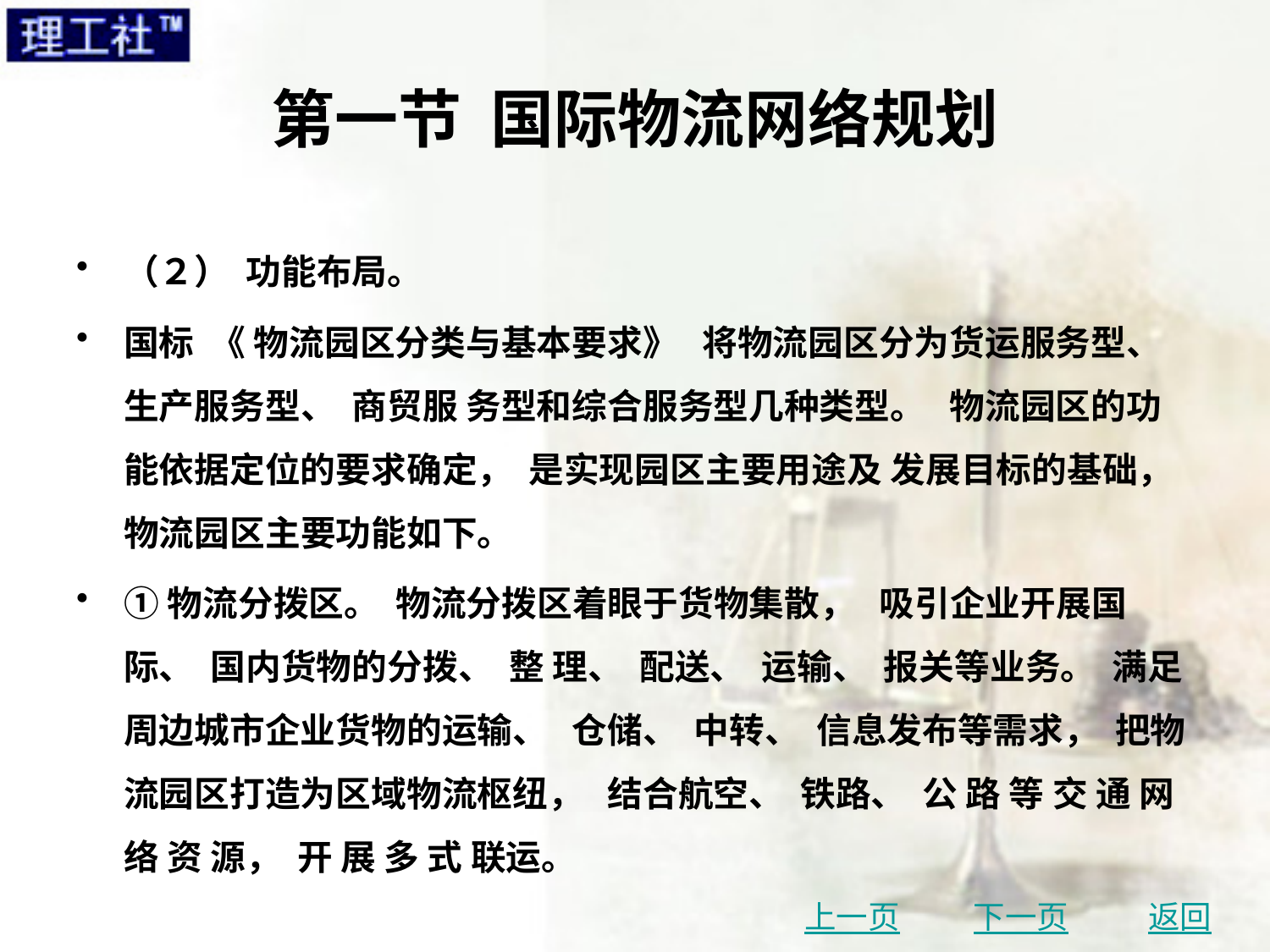

# 第一节  国际物流网络规划
（２）  功能布局。
国标  《 物流园区分类与基本要求》   将物流园区分为货运服务型、   生产服务型、  商贸服 务型和综合服务型几种类型。   物流园区的功能依据定位的要求确定，  是实现园区主要用途及 发展目标的基础，  物流园区主要功能如下。
①物流分拨区。  物流分拨区着眼于货物集散，   吸引企业开展国际、  国内货物的分拨、  整 理、  配送、  运输、  报关等业务。  满足周边城市企业货物的运输、   仓储、  中转、  信息发布等需求，  把物流园区打造为区域物流枢纽，   结合航空、  铁路、  公 路 等 交 通 网 络 资 源，  开 展 多 式 联运。

上一页
下一页
返回